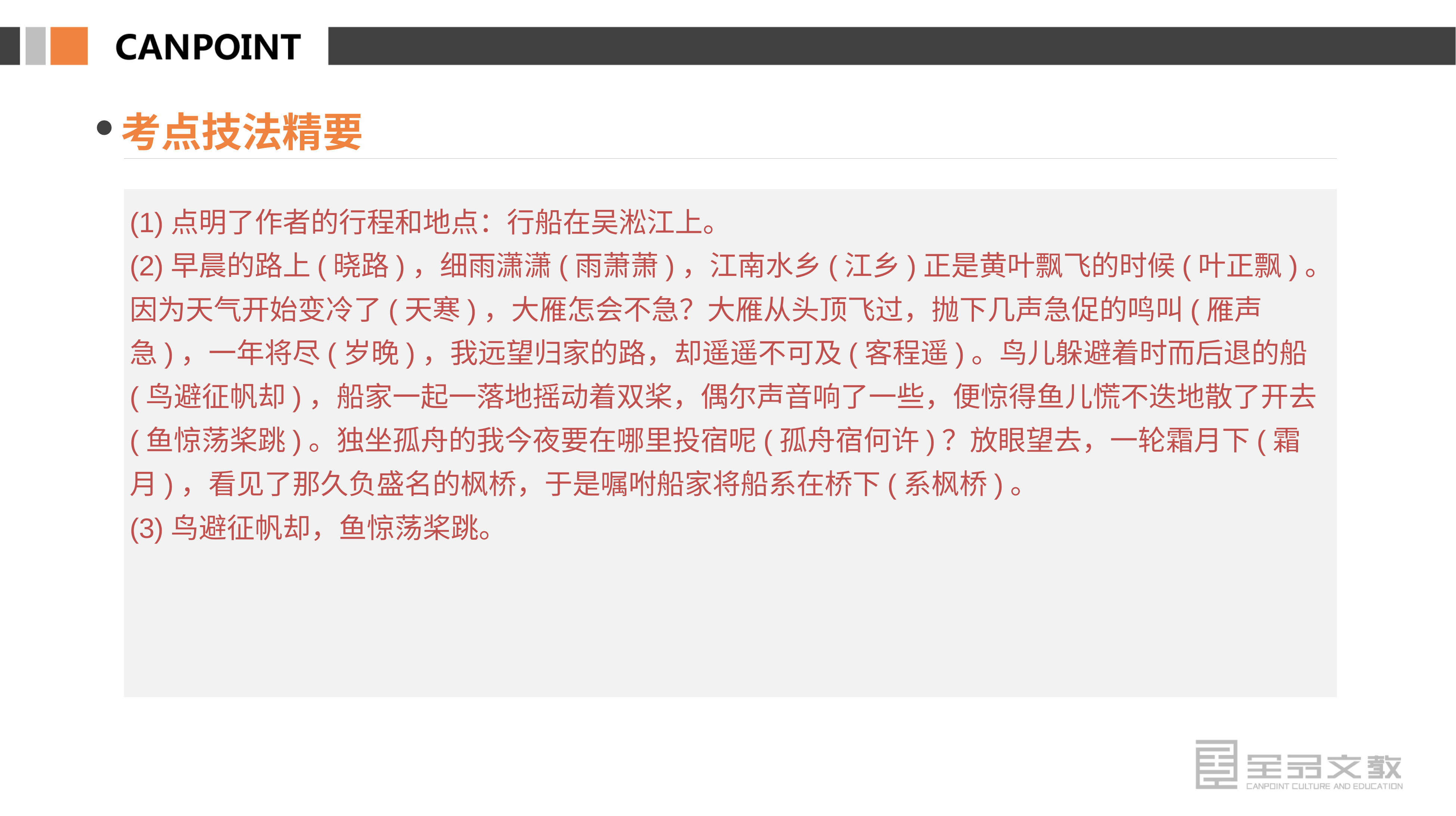

考点技法精要

(1)点明了作者的行程和地点：行船在吴淞江上。
(2)早晨的路上(晓路)，细雨潇潇(雨萧萧)，江南水乡(江乡)正是黄叶飘飞的时候(叶正飘)。因为天气开始变冷了(天寒)，大雁怎会不急？大雁从头顶飞过，抛下几声急促的鸣叫(雁声急)，一年将尽(岁晚)，我远望归家的路，却遥遥不可及(客程遥)。鸟儿躲避着时而后退的船(鸟避征帆却)，船家一起一落地摇动着双桨，偶尔声音响了一些，便惊得鱼儿慌不迭地散了开去(鱼惊荡桨跳)。独坐孤舟的我今夜要在哪里投宿呢(孤舟宿何许)？放眼望去，一轮霜月下(霜月)，看见了那久负盛名的枫桥，于是嘱咐船家将船系在桥下(系枫桥)。
(3)鸟避征帆却，鱼惊荡桨跳。